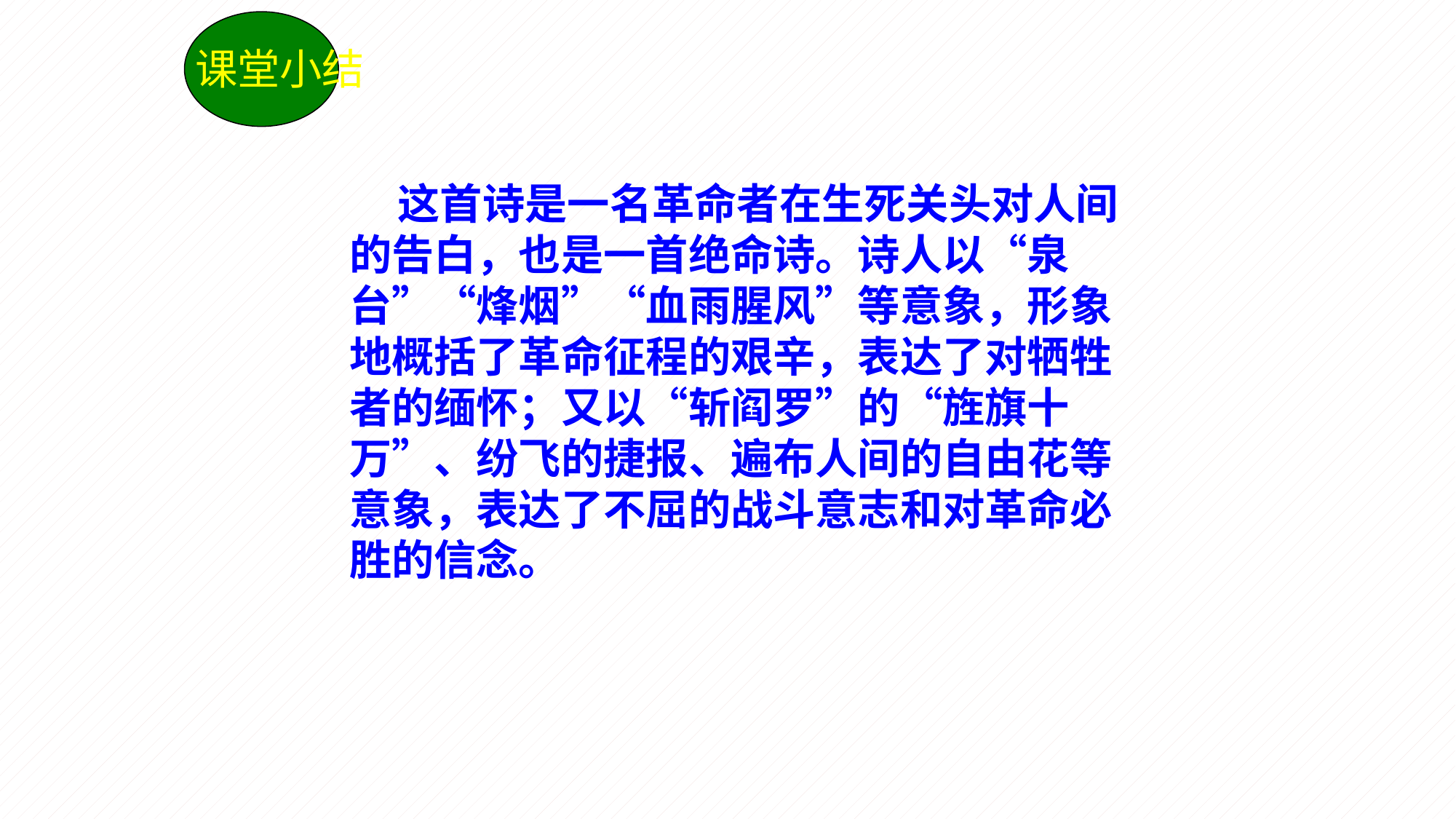

课堂小结
    这首诗是一名革命者在生死关头对人间的告白，也是一首绝命诗。诗人以“泉台”“烽烟”“血雨腥风”等意象，形象地概括了革命征程的艰辛，表达了对牺牲者的缅怀；又以“斩阎罗”的“旌旗十万”、纷飞的捷报、遍布人间的自由花等意象，表达了不屈的战斗意志和对革命必胜的信念。